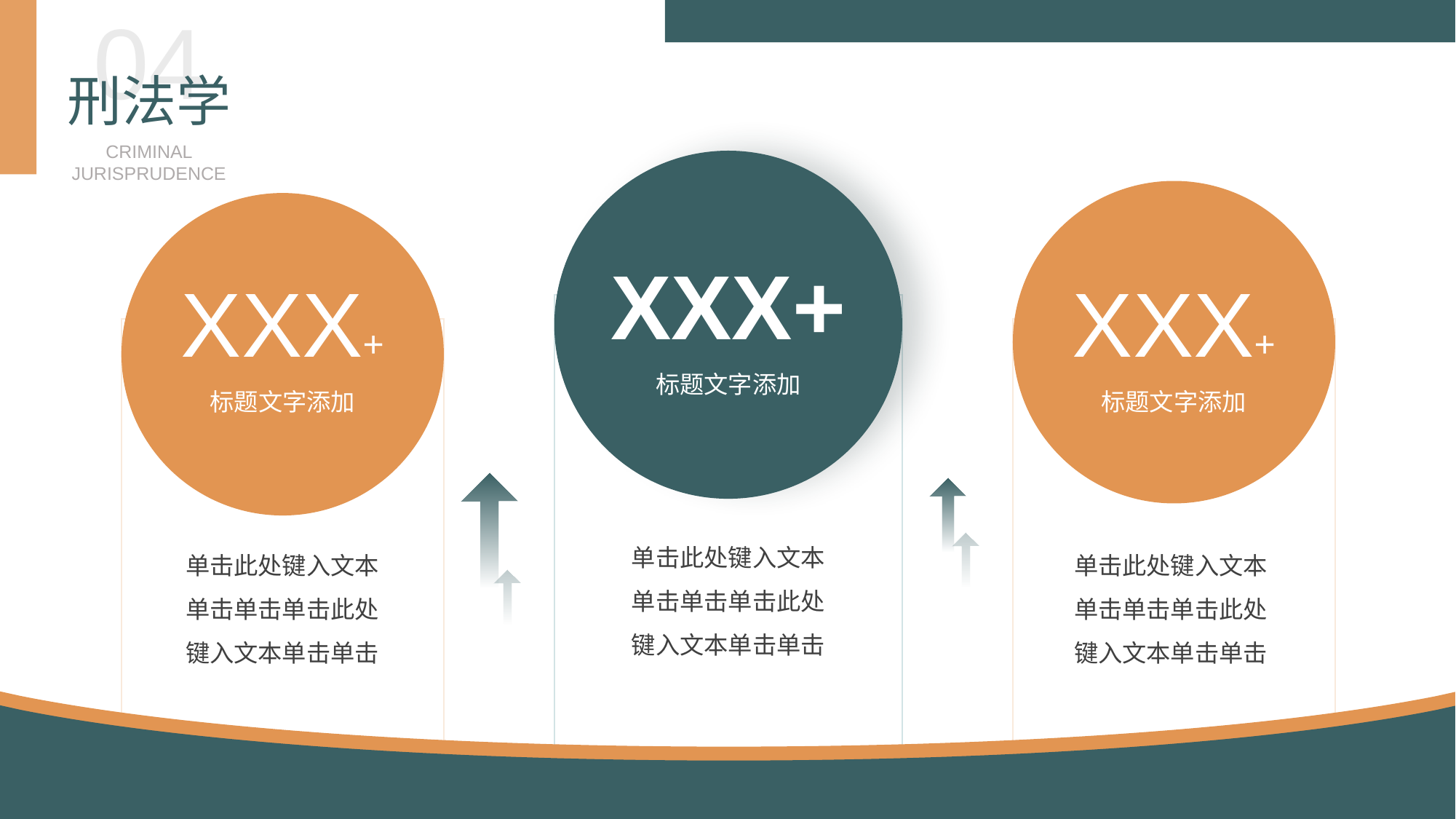

BY YUSHEN
04

刑法学
CRIMINAL JURISPRUDENCE

XXX+

标题文字添加
单击此处键入文本单击单击单击此处键入文本单击单击

XXX+

标题文字添加
单击此处键入文本单击单击单击此处键入文本单击单击

XXX+

标题文字添加
单击此处键入文本单击单击单击此处键入文本单击单击